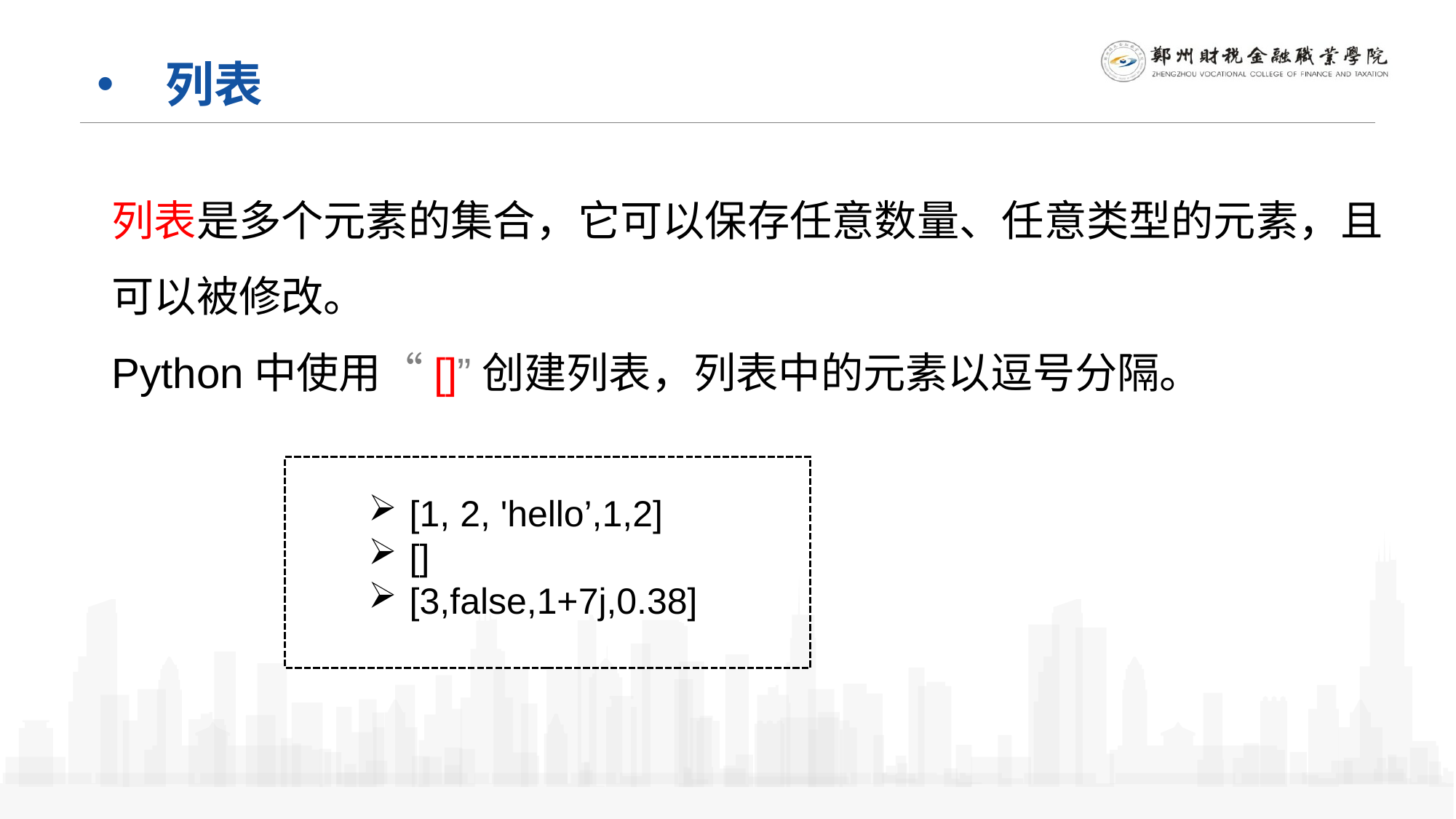

列表
列表是多个元素的集合，它可以保存任意数量、任意类型的元素，且可以被修改。
Python中使用“[]”创建列表，列表中的元素以逗号分隔。

[1, 2, 'hello’,1,2]
[]
[3,false,1+7j,0.38]